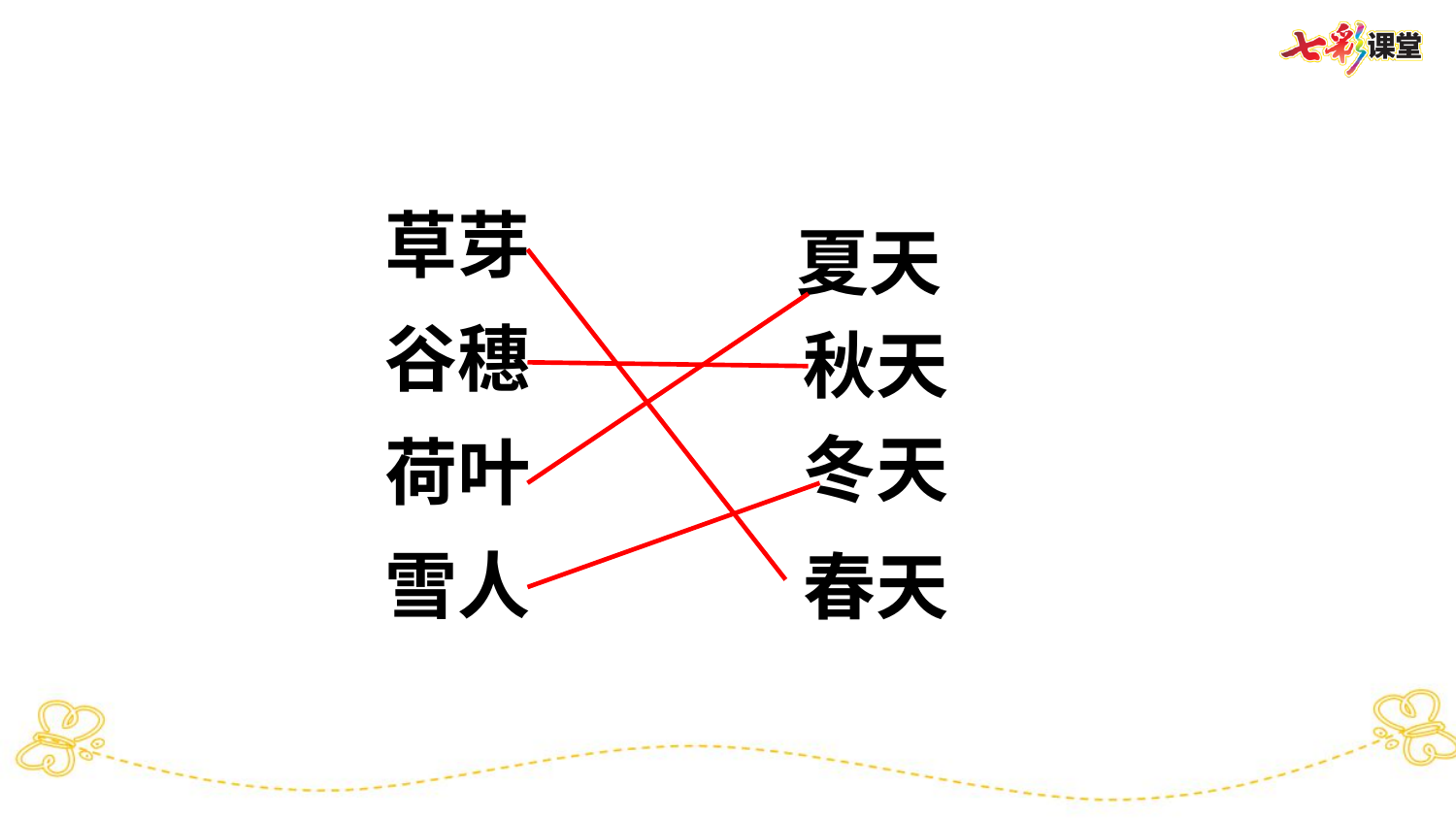

草芽
夏天
谷穗
秋天
冬天
荷叶
雪人
春天